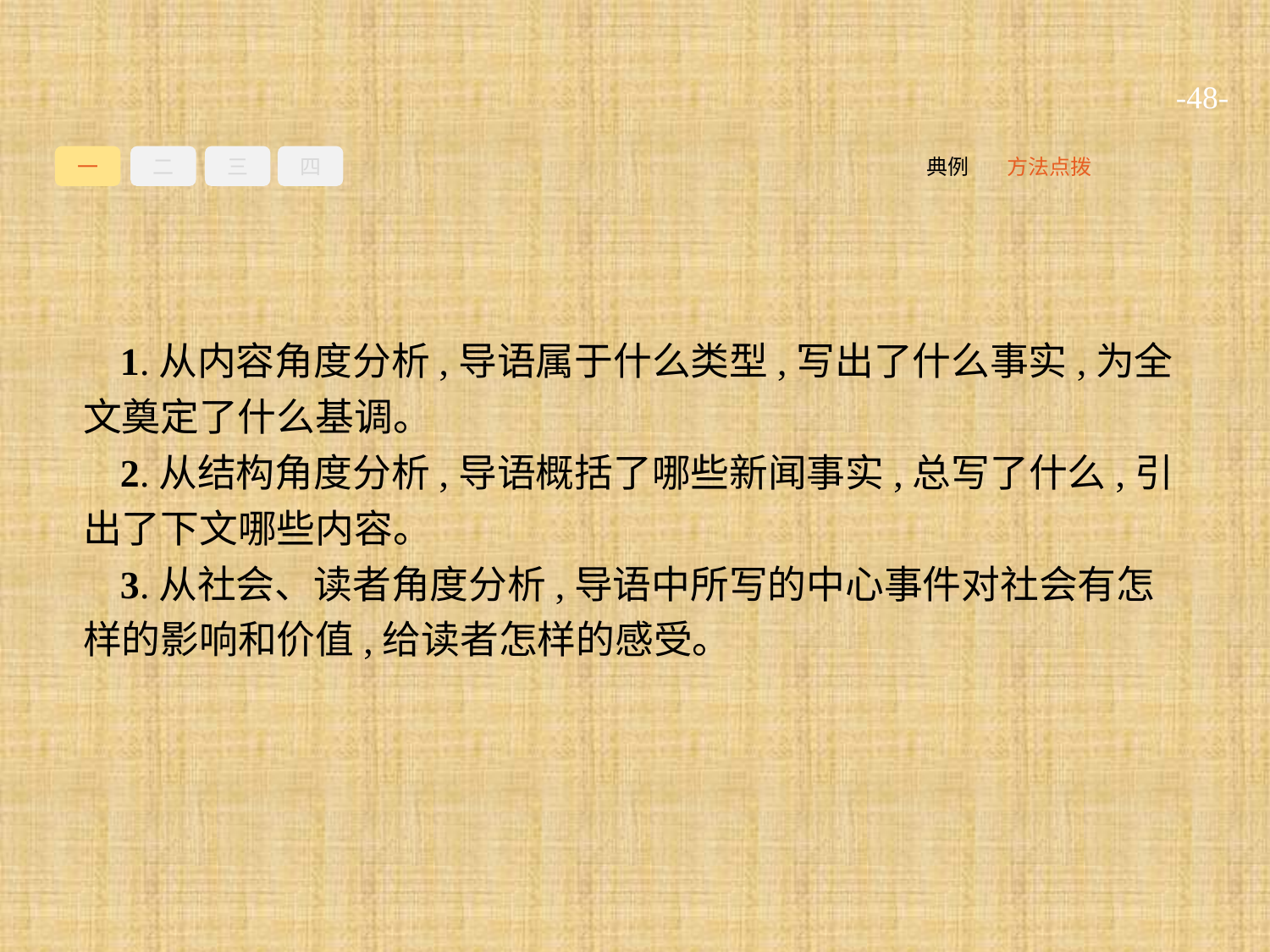

-48-
一
二
三
四
方法点拨
典例
1.从内容角度分析,导语属于什么类型,写出了什么事实,为全文奠定了什么基调。
2.从结构角度分析,导语概括了哪些新闻事实,总写了什么,引出了下文哪些内容。
3.从社会、读者角度分析,导语中所写的中心事件对社会有怎样的影响和价值,给读者怎样的感受。